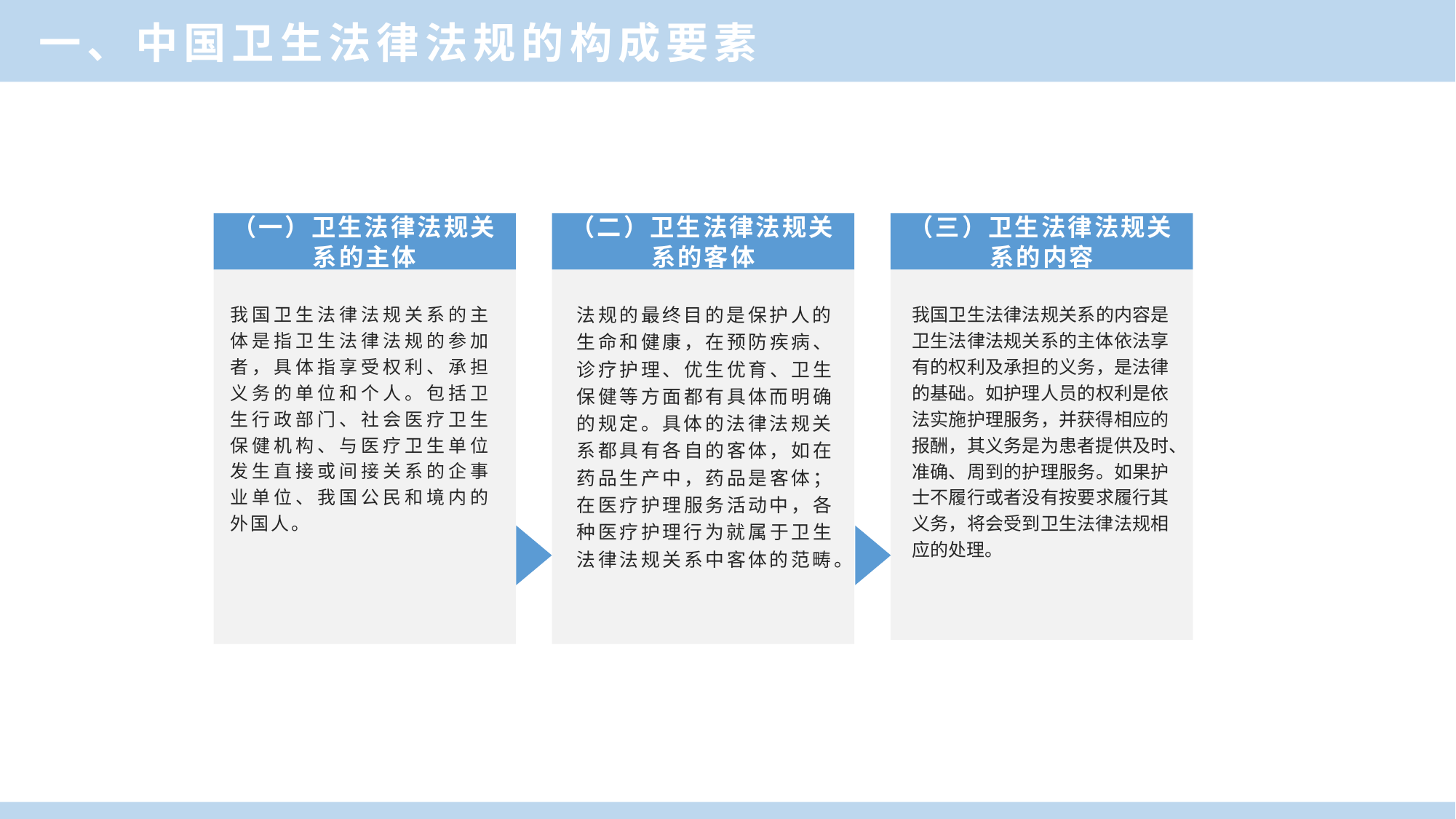

一、中国卫生法律法规的构成要素
（一）卫生法律法规关系的主体
（二）卫生法律法规关系的客体
（三）卫生法律法规关系的内容

我国卫生法律法规关系的主体是指卫生法律法规的参加者，具体指享受权利、承担义务的单位和个人。包括卫生行政部门、社会医疗卫生保健机构、与医疗卫生单位发生直接或间接关系的企事业单位、我国公民和境内的外国人。
法规的最终目的是保护人的生命和健康，在预防疾病、诊疗护理、优生优育、卫生保健等方面都有具体而明确的规定。具体的法律法规关系都具有各自的客体，如在药品生产中，药品是客体；在医疗护理服务活动中，各种医疗护理行为就属于卫生法律法规关系中客体的范畴。
我国卫生法律法规关系的内容是卫生法律法规关系的主体依法享有的权利及承担的义务，是法律的基础。如护理人员的权利是依法实施护理服务，并获得相应的报酬，其义务是为患者提供及时、准确、周到的护理服务。如果护士不履行或者没有按要求履行其义务，将会受到卫生法律法规相应的处理。